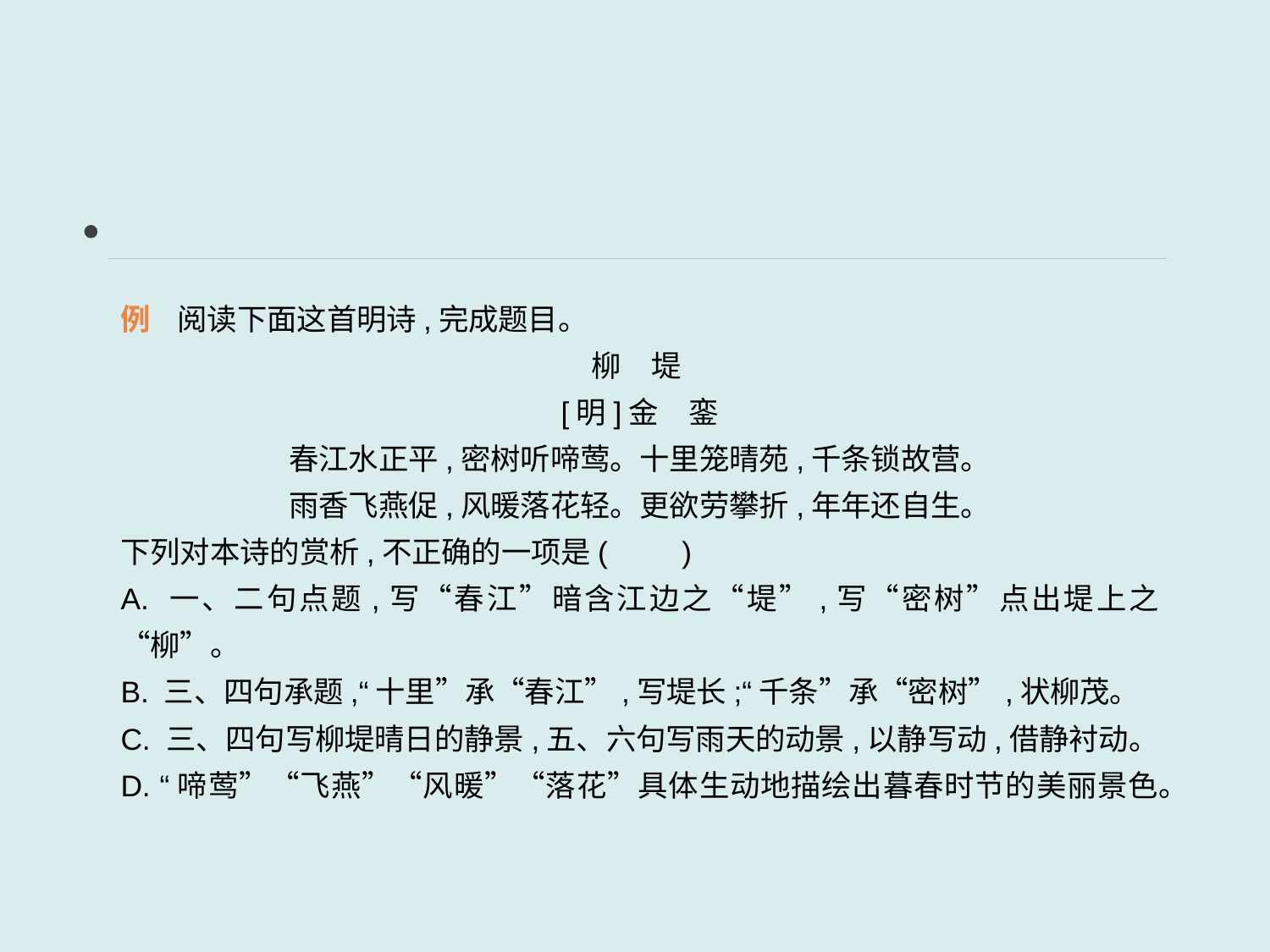

例    阅读下面这首明诗,完成题目。
柳　堤
[明]金　銮
春江水正平,密树听啼莺。十里笼晴苑,千条锁故营。
雨香飞燕促,风暖落花轻。更欲劳攀折,年年还自生。
下列对本诗的赏析,不正确的一项是(　　)
A. 一、二句点题,写“春江”暗含江边之“堤”,写“密树”点出堤上之“柳”。
B. 三、四句承题,“十里”承“春江”,写堤长;“千条”承“密树”,状柳茂。
C. 三、四句写柳堤晴日的静景,五、六句写雨天的动景,以静写动,借静衬动。
D. “啼莺”“飞燕”“风暖”“落花”具体生动地描绘出暮春时节的美丽景色。